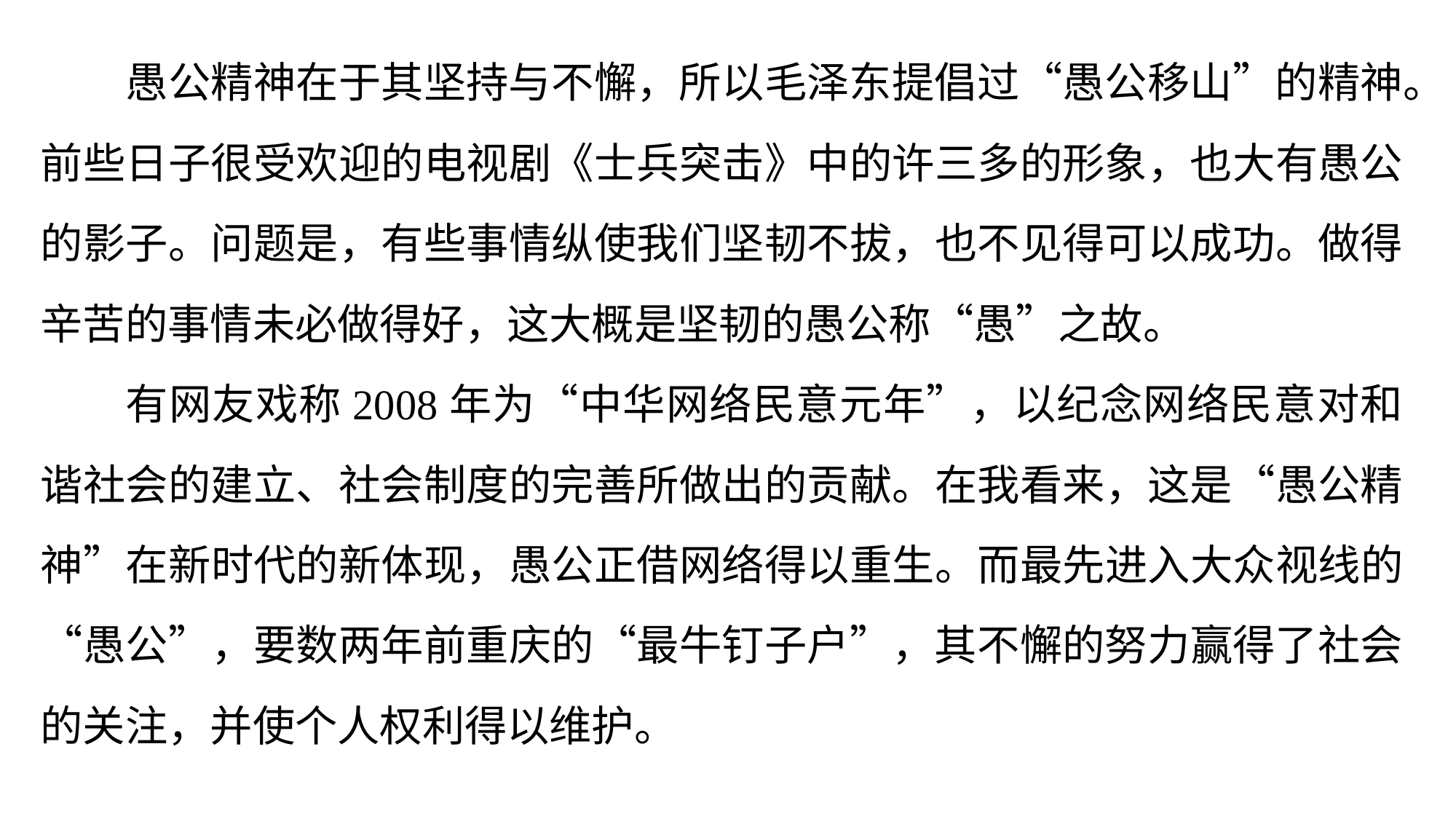

愚公精神在于其坚持与不懈，所以毛泽东提倡过“愚公移山”的精神。前些日子很受欢迎的电视剧《士兵突击》中的许三多的形象，也大有愚公的影子。问题是，有些事情纵使我们坚韧不拔，也不见得可以成功。做得辛苦的事情未必做得好，这大概是坚韧的愚公称“愚”之故。
有网友戏称2008年为“中华网络民意元年”，以纪念网络民意对和谐社会的建立、社会制度的完善所做出的贡献。在我看来，这是“愚公精神”在新时代的新体现，愚公正借网络得以重生。而最先进入大众视线的“愚公”，要数两年前重庆的“最牛钉子户”，其不懈的努力赢得了社会的关注，并使个人权利得以维护。